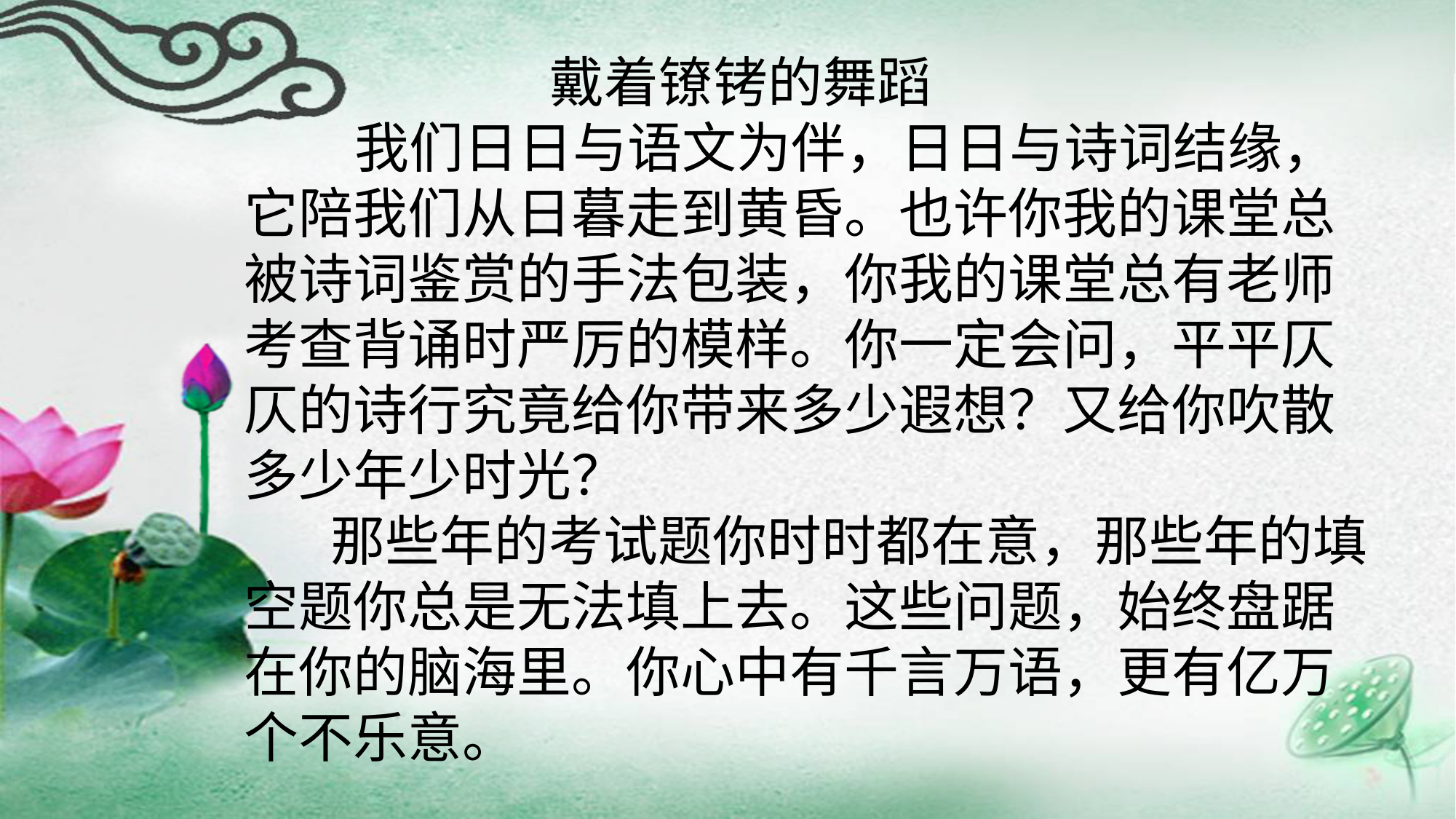

戴着镣铐的舞蹈
        我们日日与语文为伴，日日与诗词结缘，它陪我们从日暮走到黄昏。也许你我的课堂总被诗词鉴赏的手法包装，你我的课堂总有老师考查背诵时严厉的模样。你一定会问，平平仄仄的诗行究竟给你带来多少遐想？又给你吹散多少年少时光？
      那些年的考试题你时时都在意，那些年的填空题你总是无法填上去。这些问题，始终盘踞在你的脑海里。你心中有千言万语，更有亿万个不乐意。